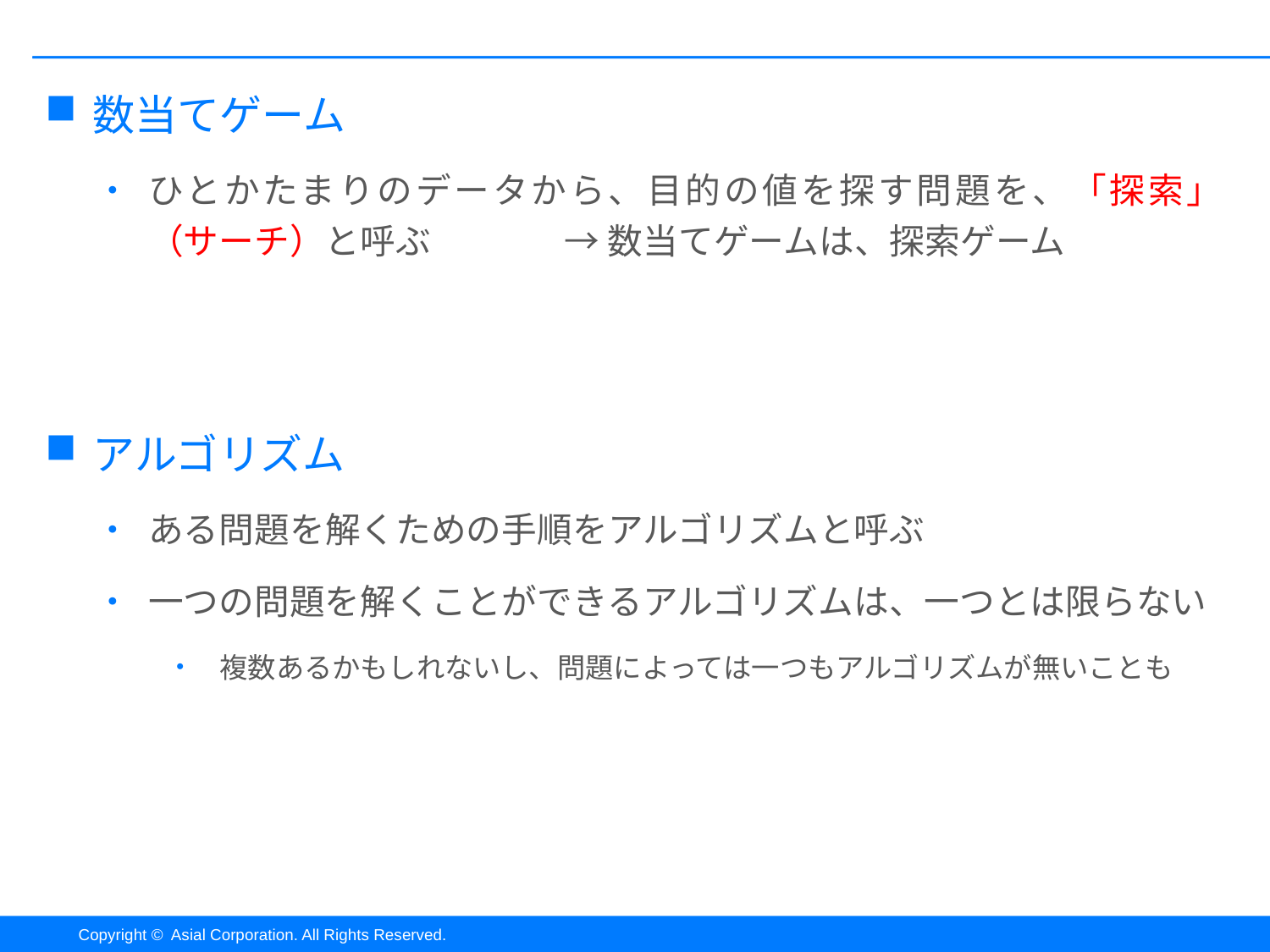

#

数当てゲーム
ひとかたまりのデータから、目的の値を探す問題を、「探索」（サーチ）と呼ぶ	　→ 数当てゲームは、探索ゲーム

アルゴリズム
ある問題を解くための手順をアルゴリズムと呼ぶ
一つの問題を解くことができるアルゴリズムは、一つとは限らない
複数あるかもしれないし、問題によっては一つもアルゴリズムが無いことも